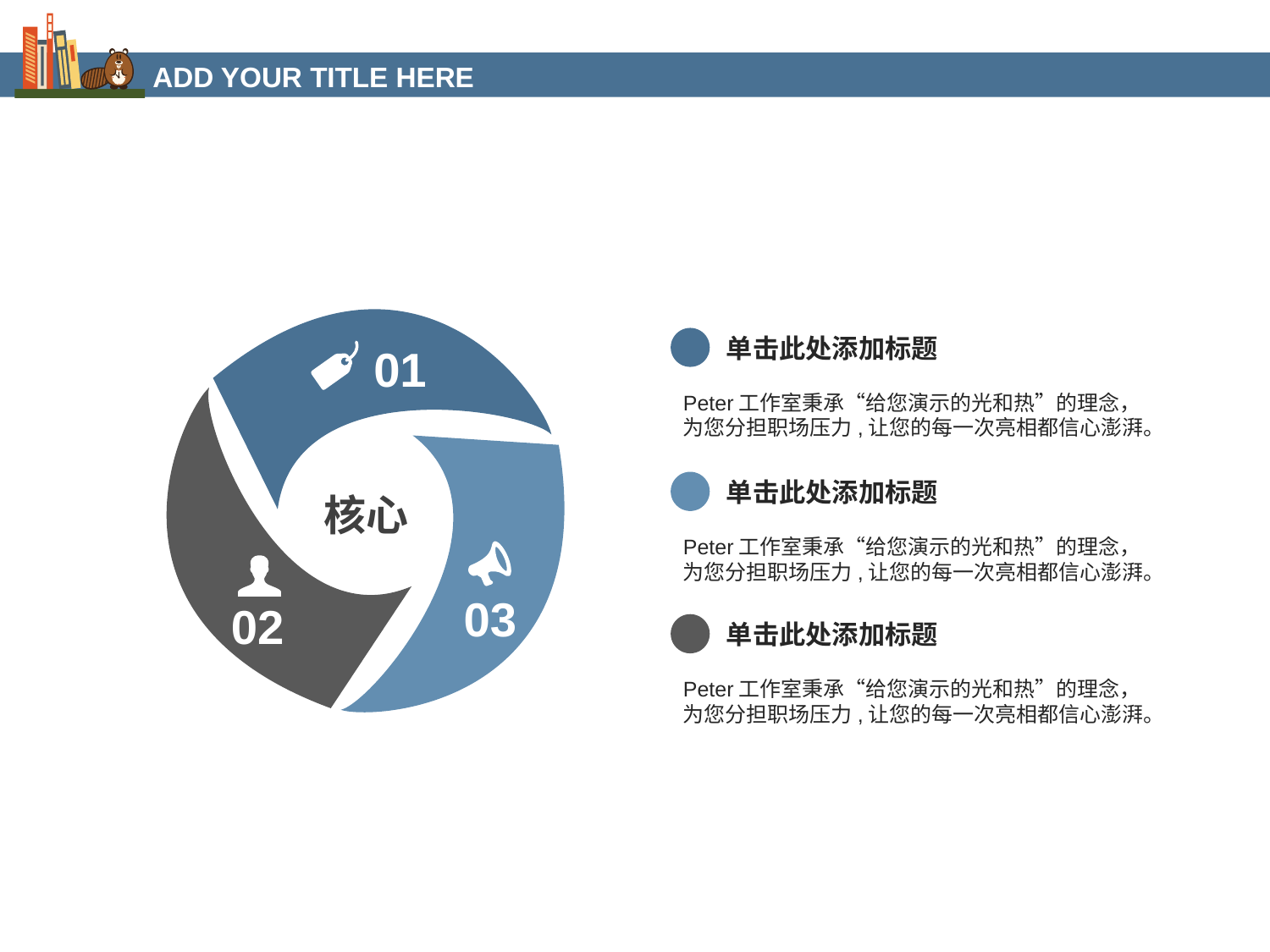

ADD YOUR TITLE HERE

01

02

03
核心
单击此处添加标题

Peter工作室秉承“给您演示的光和热”的理念，为您分担职场压力,让您的每一次亮相都信心澎湃。
单击此处添加标题

Peter工作室秉承“给您演示的光和热”的理念，为您分担职场压力,让您的每一次亮相都信心澎湃。
单击此处添加标题

Peter工作室秉承“给您演示的光和热”的理念，为您分担职场压力,让您的每一次亮相都信心澎湃。